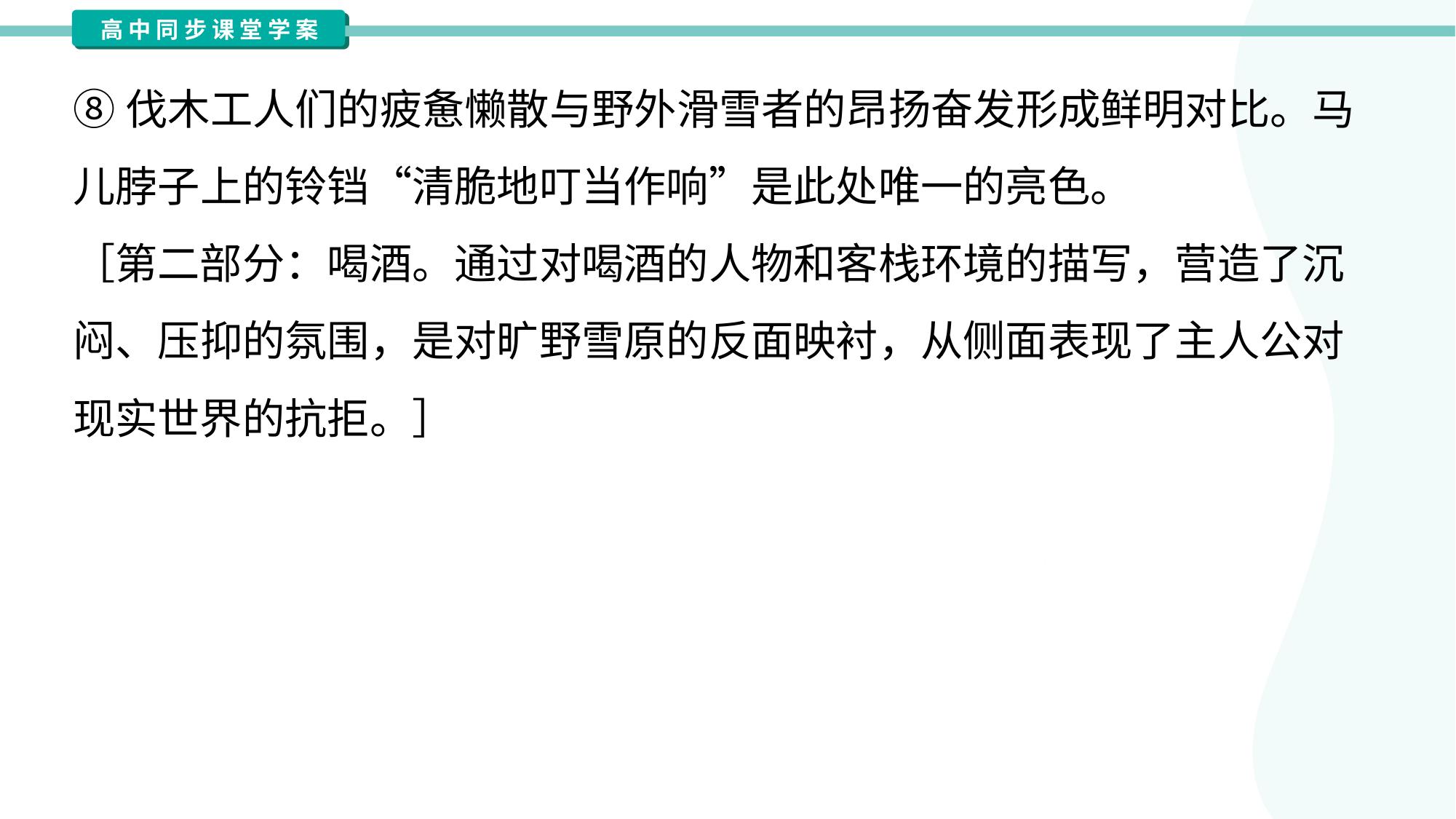

⑧伐木工人们的疲惫懒散与野外滑雪者的昂扬奋发形成鲜明对比。马
儿脖子上的铃铛“清脆地叮当作响”是此处唯一的亮色。
［第二部分：喝酒。通过对喝酒的人物和客栈环境的描写，营造了沉
闷、压抑的氛围，是对旷野雪原的反面映衬，从侧面表现了主人公对
现实世界的抗拒。］